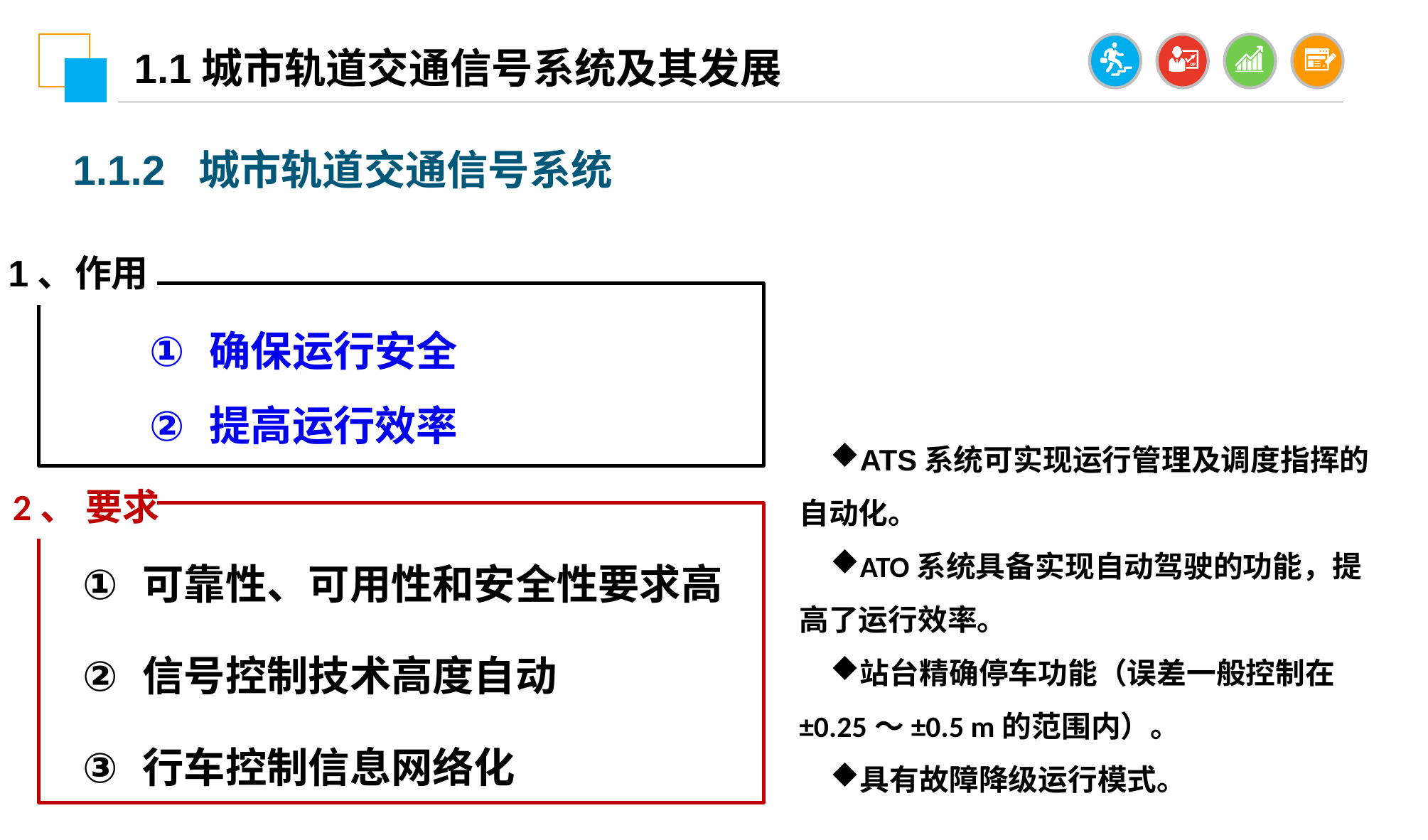

1.1城市轨道交通信号系统及其发展
1.1.2  城市轨道交通信号系统
1、作用

确保运行安全
提高运行效率
ATS系统可实现运行管理及调度指挥的自动化。
ATO系统具备实现自动驾驶的功能，提高了运行效率。
站台精确停车功能（误差一般控制在±0.25～±0.5 m的范围内）。
具有故障降级运行模式。
2、 要求

可靠性、可用性和安全性要求高
信号控制技术高度自动
行车控制信息网络化